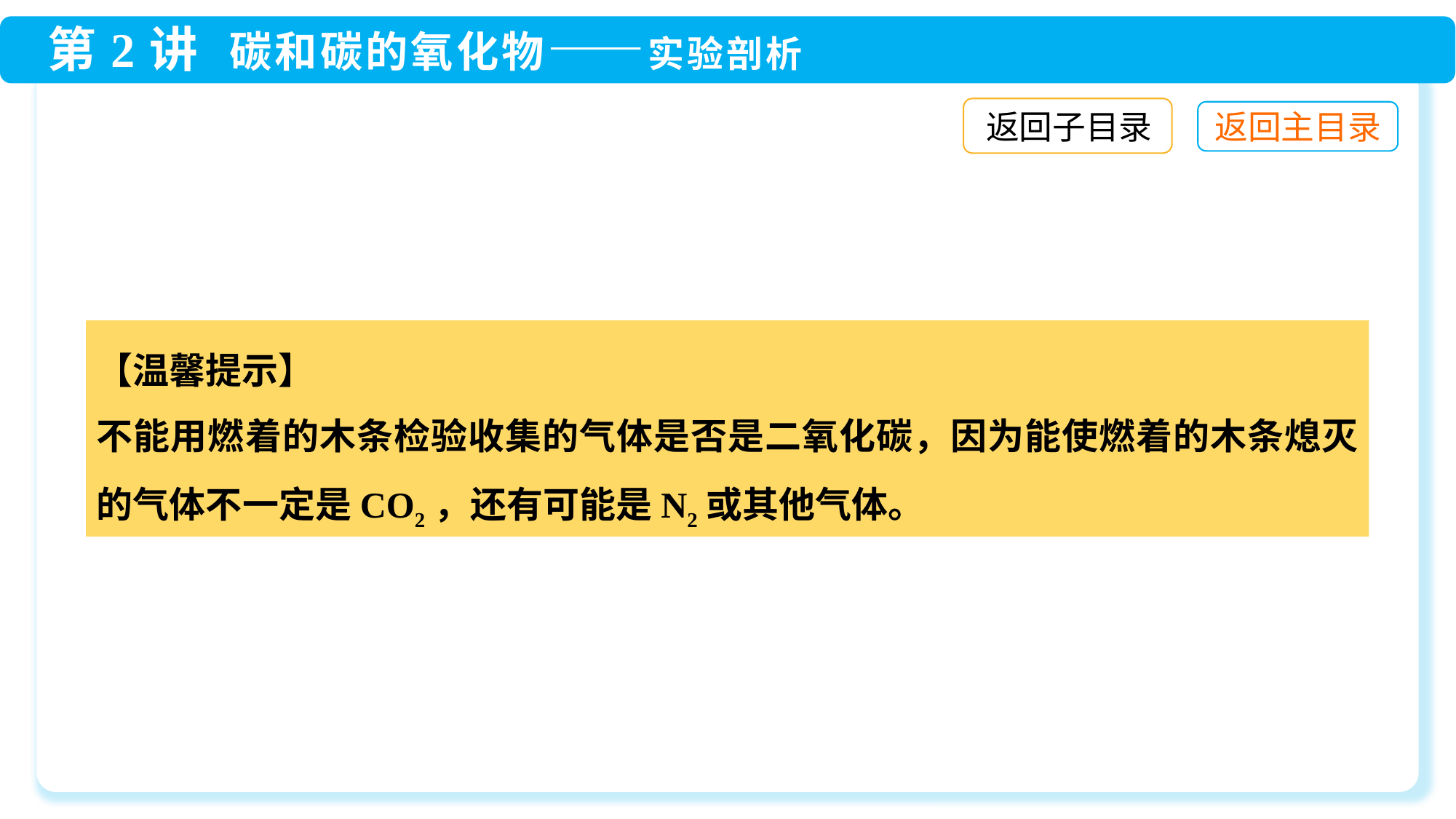

返回子目录
【温馨提示】
不能用燃着的木条检验收集的气体是否是二氧化碳，因为能使燃着的木条熄灭的气体不一定是CO2，还有可能是N2或其他气体。